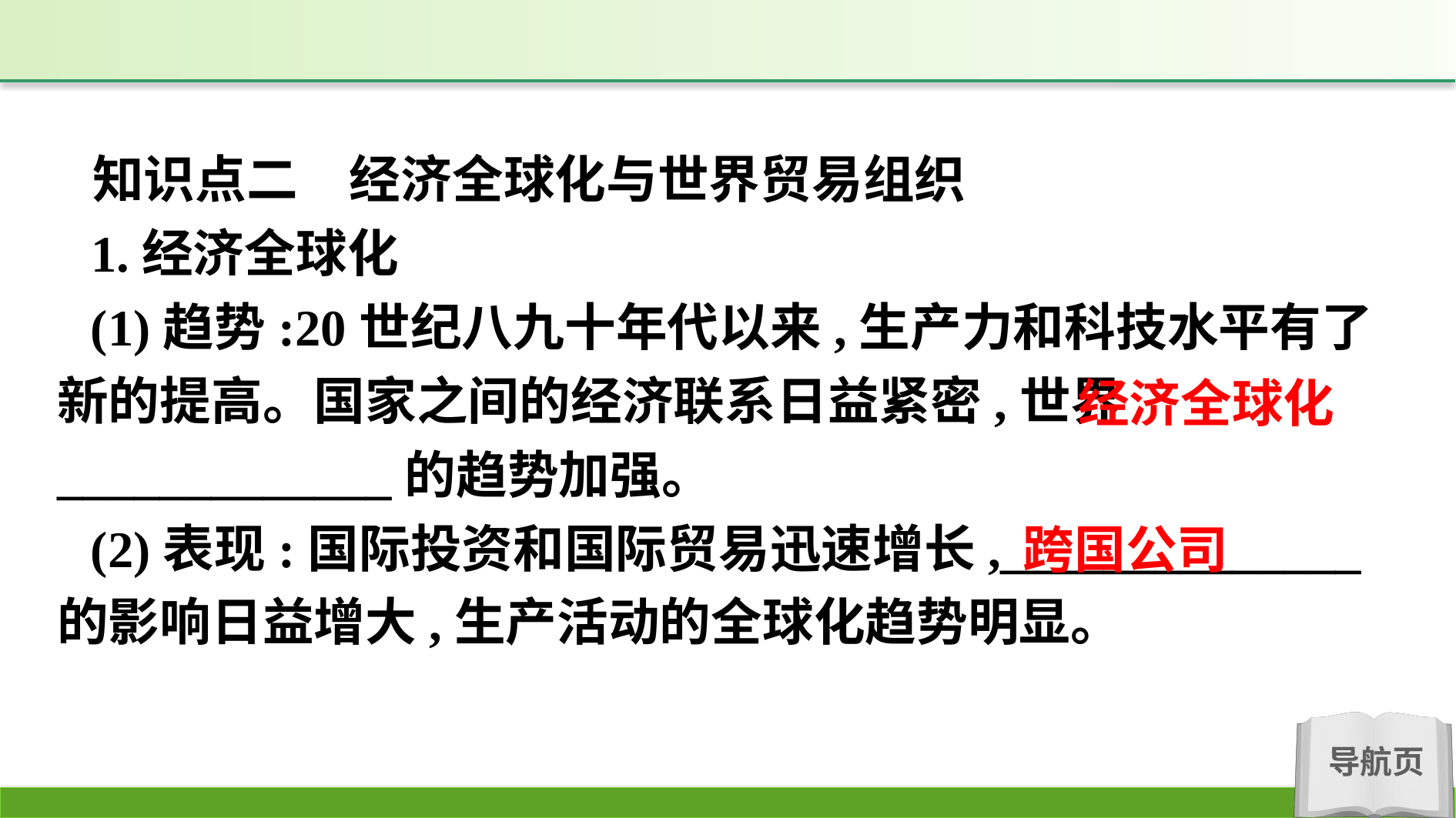

知识点二　经济全球化与世界贸易组织
1.经济全球化
(1)趋势:20世纪八九十年代以来,生产力和科技水平有了新的提高。国家之间的经济联系日益紧密,世界_____________的趋势加强。
(2)表现:国际投资和国际贸易迅速增长,______________的影响日益增大,生产活动的全球化趋势明显。
经济全球化
跨国公司